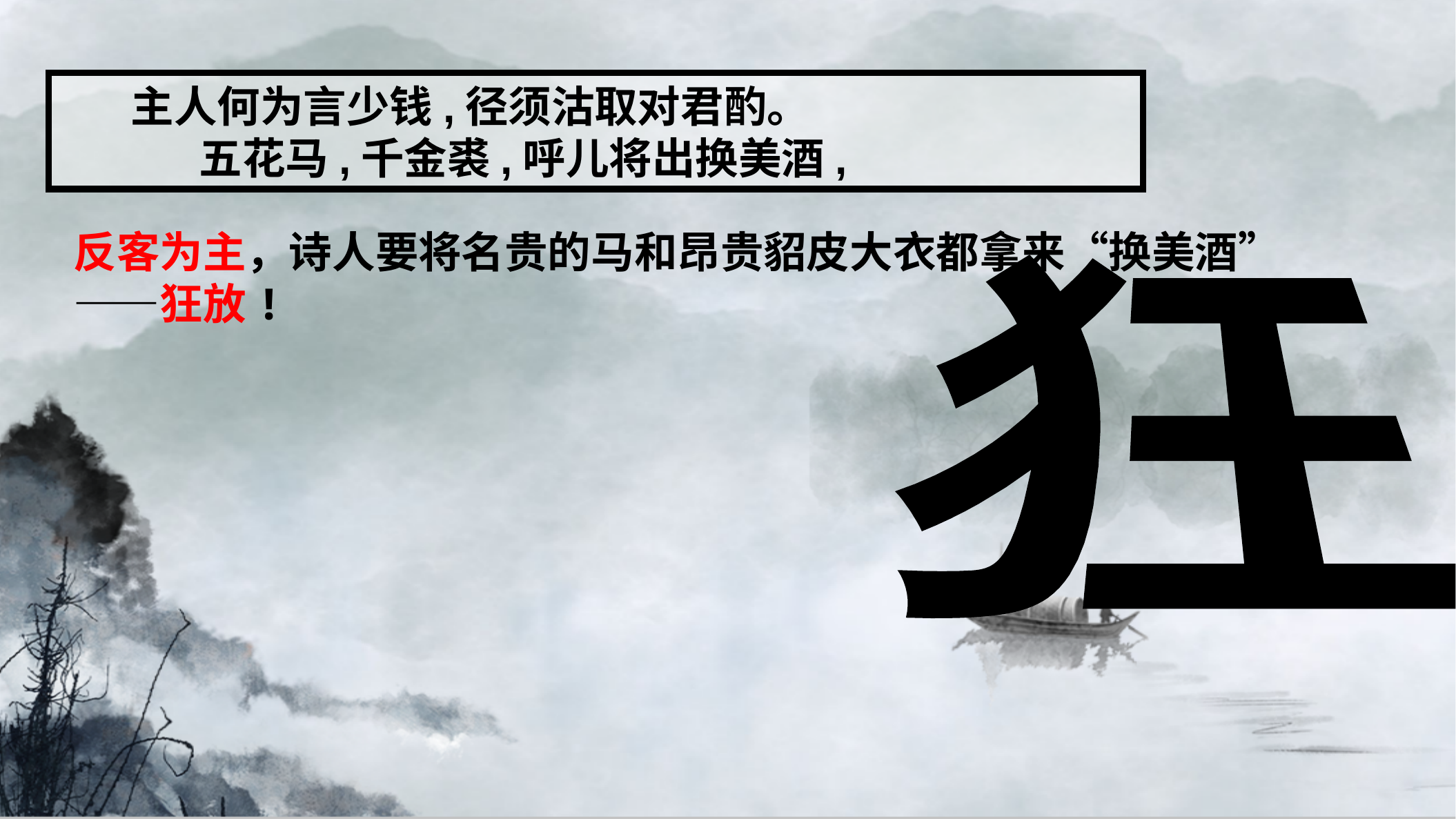

主人何为言少钱,径须沽取对君酌。
              五花马,千金裘,呼儿将出换美酒,
反客为主，诗人要将名贵的马和昂贵貂皮大衣都拿来“换美酒”——狂放!
狂